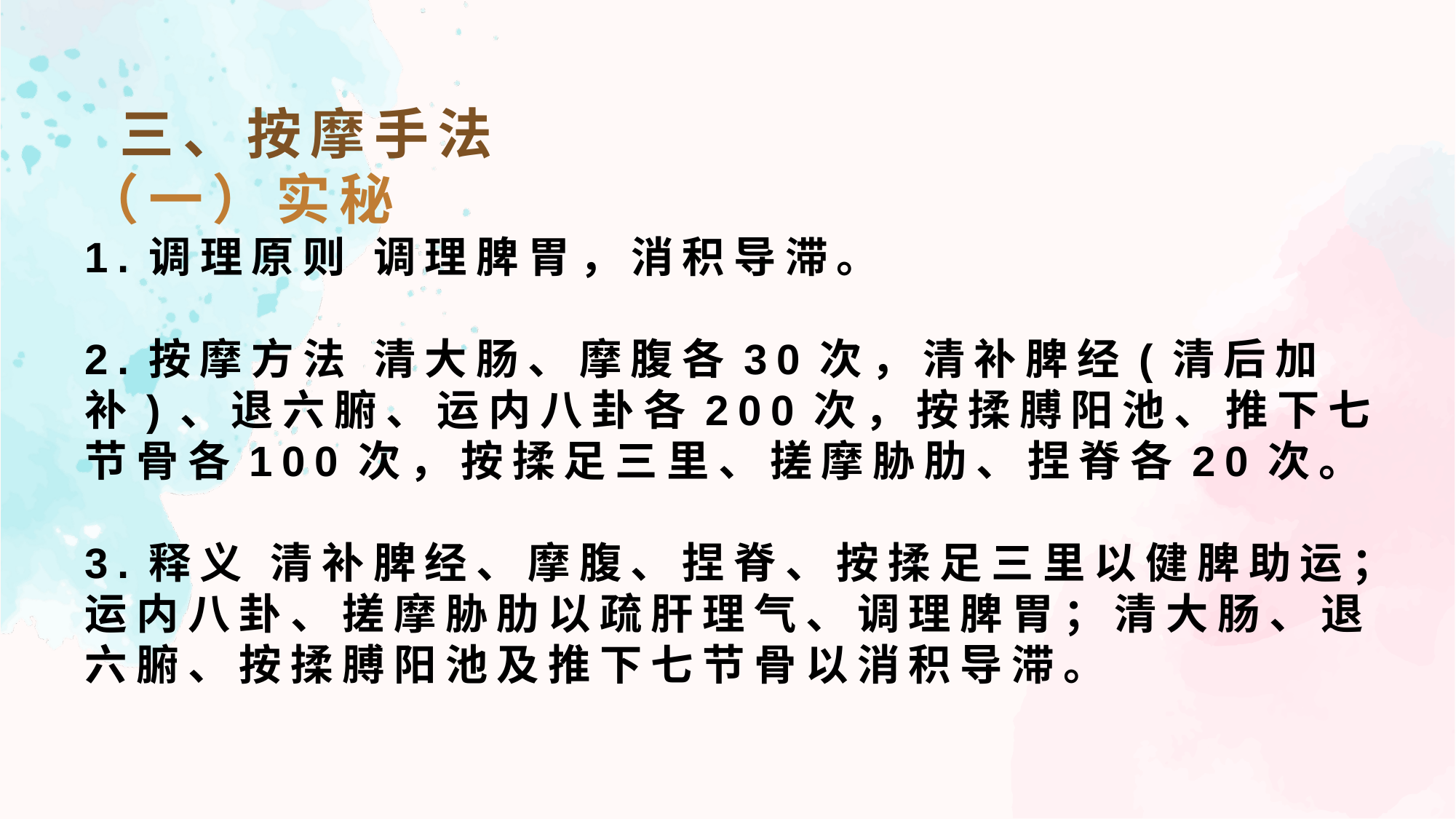

三、按摩手法
（一）实秘
1.调理原则 调理脾胃，消积导滞。

2.按摩方法 清大肠、摩腹各30次，清补脾经(清后加补)、退六腑、运内八卦各200次，按揉膊阳池、推下七节骨各100次，按揉足三里、搓摩胁肋、捏脊各20次。

3.释义 清补脾经、摩腹、捏脊、按揉足三里以健脾助运；运内八卦、搓摩胁肋以疏肝理气、调理脾胃；清大肠、退六腑、按揉膊阳池及推下七节骨以消积导滞。